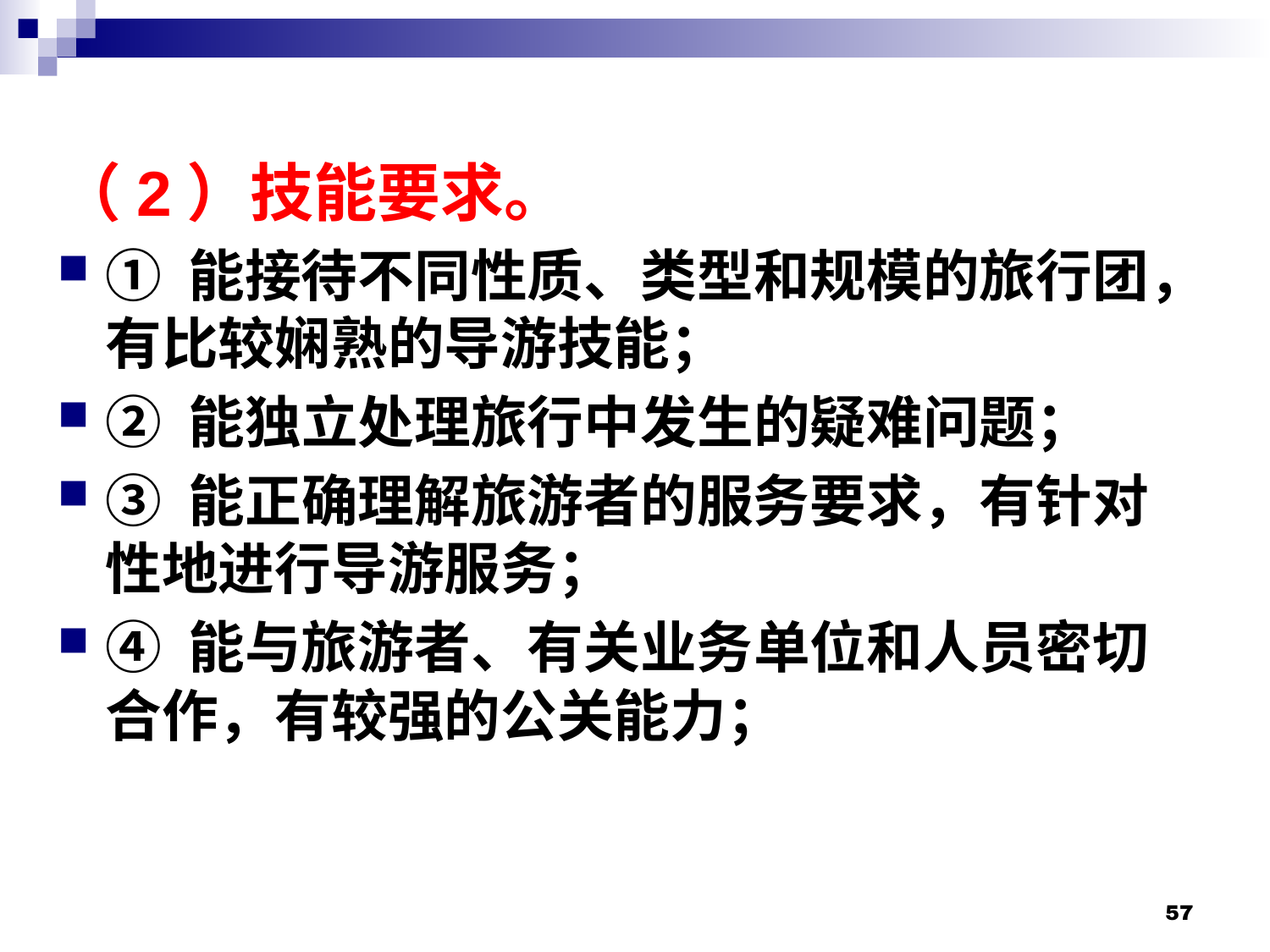

# （2）技能要求。
① 能接待不同性质、类型和规模的旅行团，有比较娴熟的导游技能；
② 能独立处理旅行中发生的疑难问题；
③ 能正确理解旅游者的服务要求，有针对性地进行导游服务；
④ 能与旅游者、有关业务单位和人员密切合作，有较强的公关能力；
57